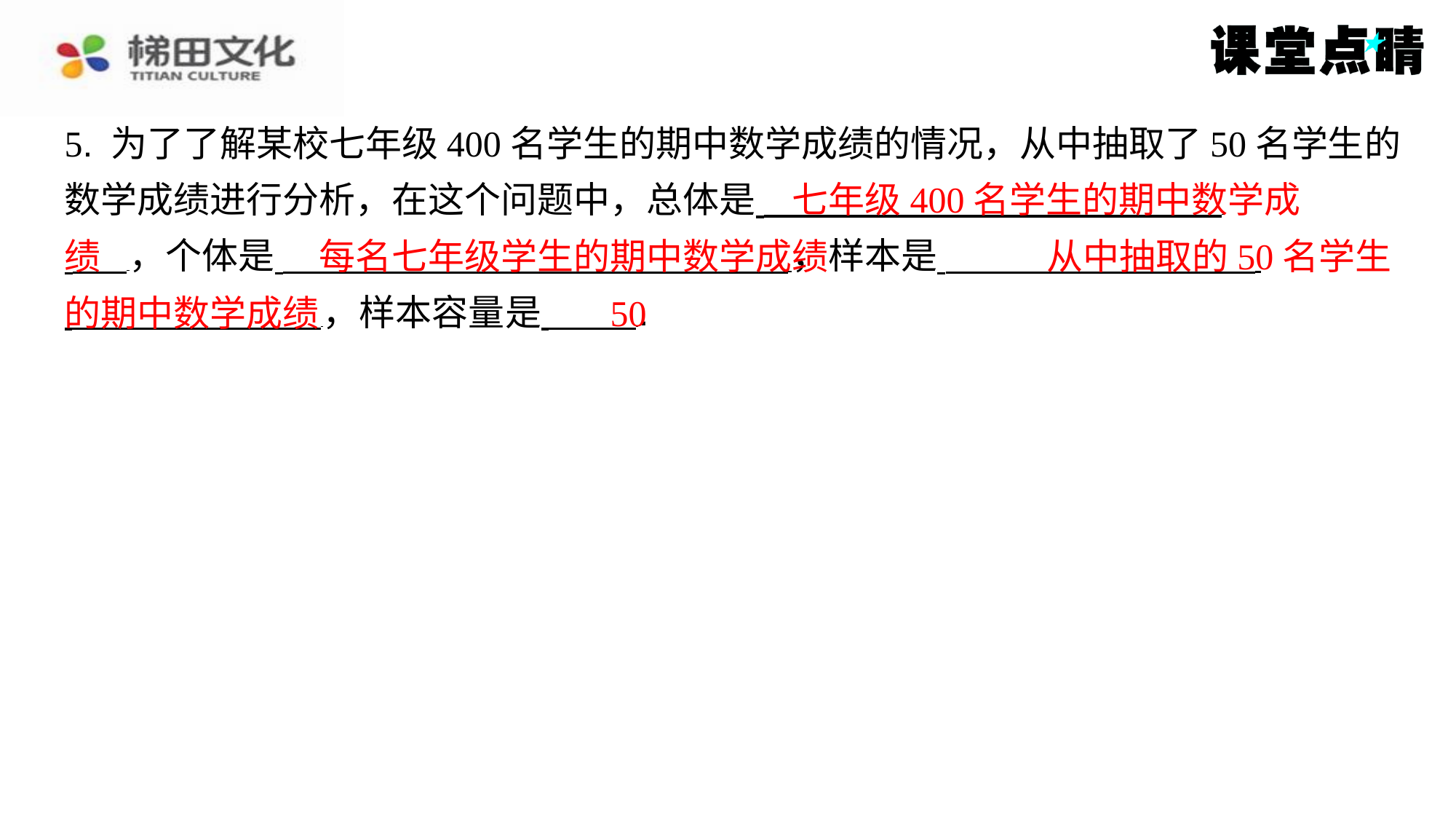

5. 为了了解某校七年级400名学生的期中数学成绩的情况，从中抽取了50名学生的
数学成绩进行分析，在这个问题中，总体是                                                                      ⁠
          ，个体是                                                                             ，样本是                                                ⁠
                                       ，样本容量是               ⁠.
七年级400名学生的期中数学成
绩
每名七年级学生的期中数学成绩
从中抽取的50名学生
的期中数学成绩
50